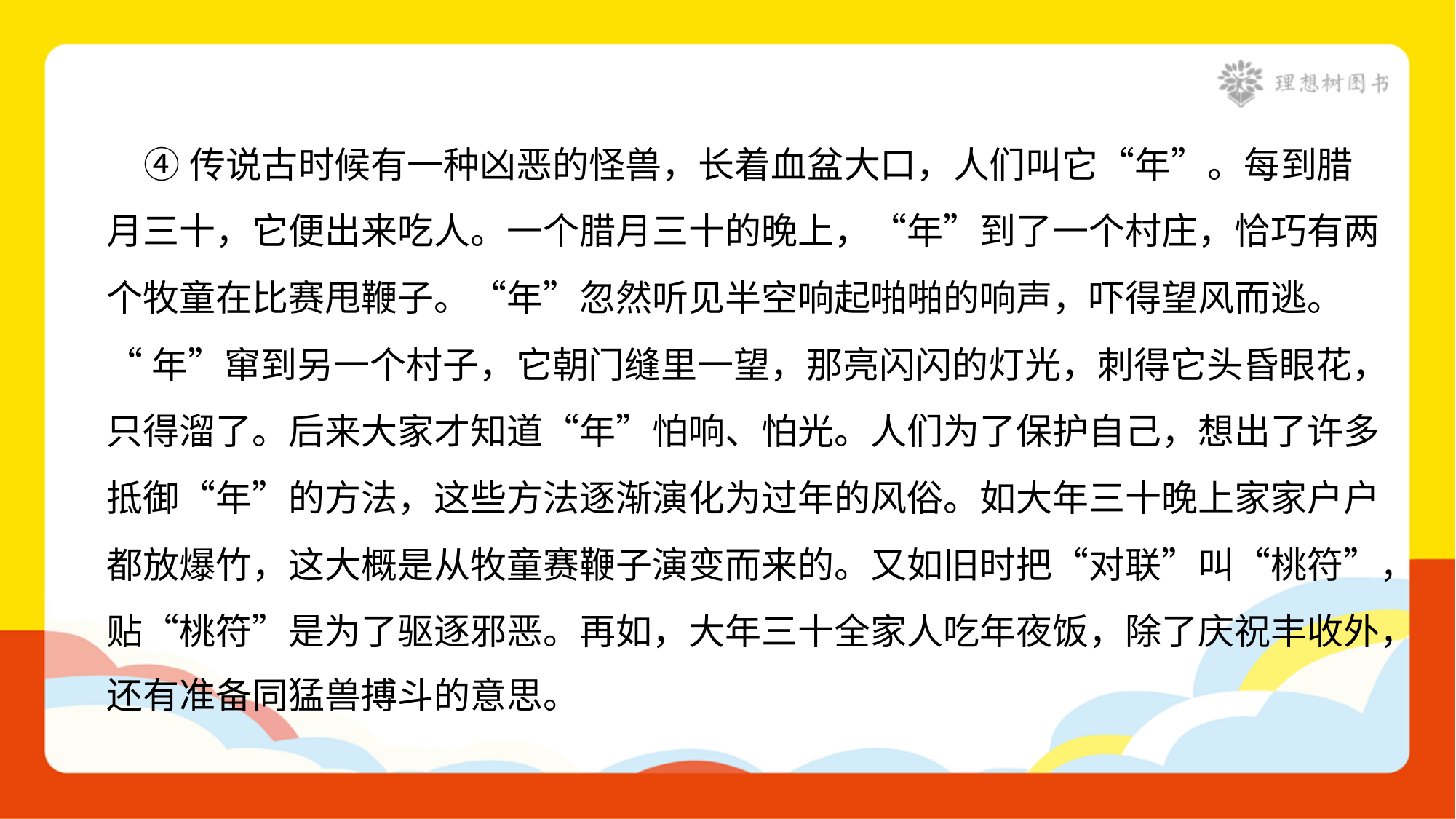

④传说古时候有一种凶恶的怪兽，长着血盆大口，人们叫它“年”。每到腊
月三十，它便出来吃人。一个腊月三十的晚上，“年”到了一个村庄，恰巧有两
个牧童在比赛甩鞭子。“年”忽然听见半空响起啪啪的响声，吓得望风而逃。
“年”窜到另一个村子，它朝门缝里一望，那亮闪闪的灯光，刺得它头昏眼花，
只得溜了。后来大家才知道“年”怕响、怕光。人们为了保护自己，想出了许多
抵御“年”的方法，这些方法逐渐演化为过年的风俗。如大年三十晚上家家户户
都放爆竹，这大概是从牧童赛鞭子演变而来的。又如旧时把“对联”叫“桃符”，
贴“桃符”是为了驱逐邪恶。再如，大年三十全家人吃年夜饭，除了庆祝丰收外，
还有准备同猛兽搏斗的意思。